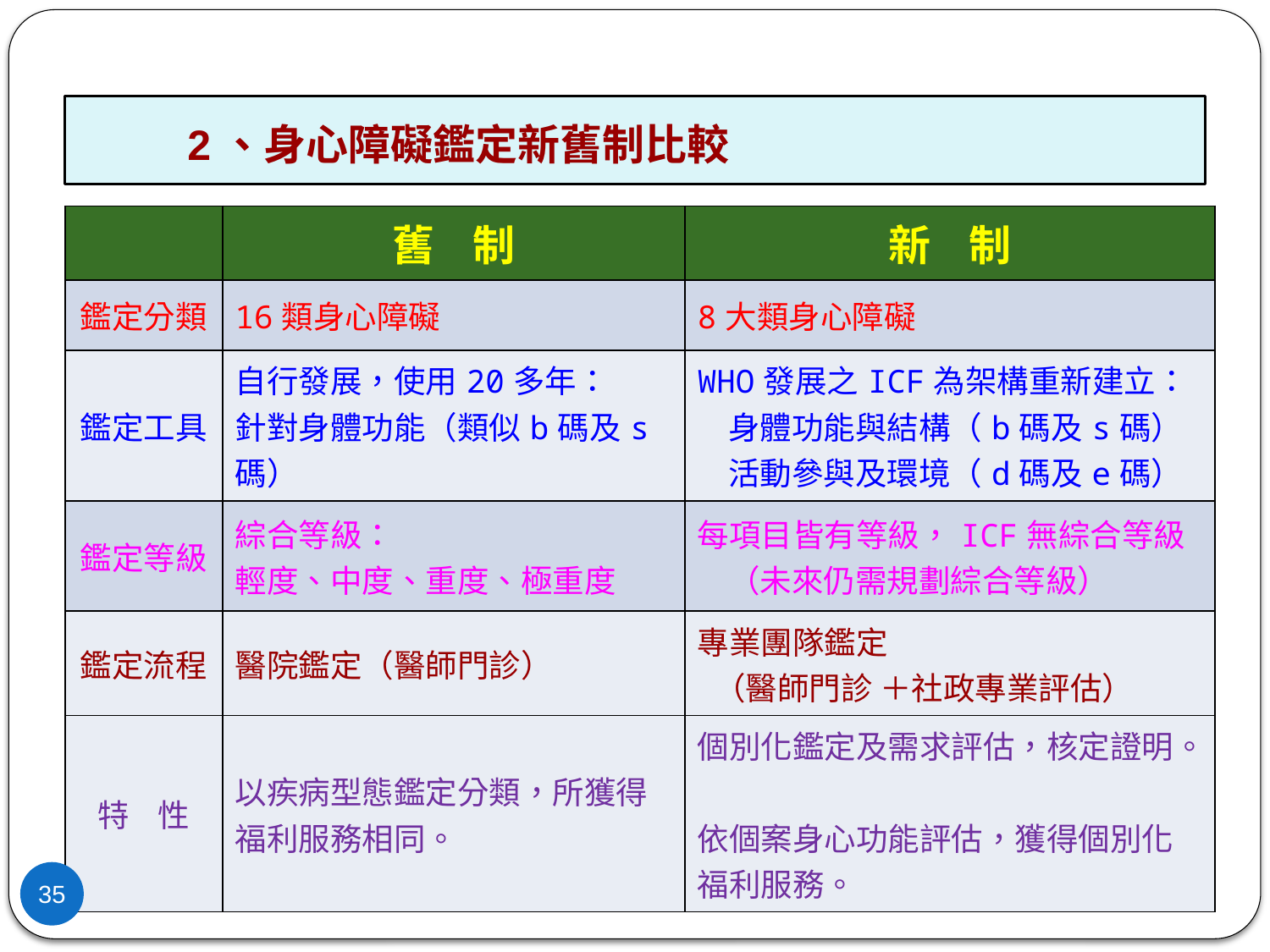

# 2、身心障礙鑑定新舊制比較

|  | 舊 制 | 新 制 |
| --- | --- | --- |
| 鑑定分類 | 16類身心障礙 | 8大類身心障礙 |
| 鑑定工具 | 自行發展，使用20多年： 針對身體功能（類似b碼及s碼） | WHO發展之ICF為架構重新建立： 身體功能與結構（b碼及s碼） 活動參與及環境（d碼及e碼） |
| 鑑定等級 | 綜合等級： 輕度、中度、重度、極重度 | 每項目皆有等級，ICF無綜合等級 （未來仍需規劃綜合等級） |
| 鑑定流程 | 醫院鑑定（醫師門診） | 專業團隊鑑定 （醫師門診 ＋社政專業評估） |
| 特 性 | 以疾病型態鑑定分類，所獲得福利服務相同。 | 個別化鑑定及需求評估，核定證明。 依個案身心功能評估，獲得個別化福利服務。 |
35